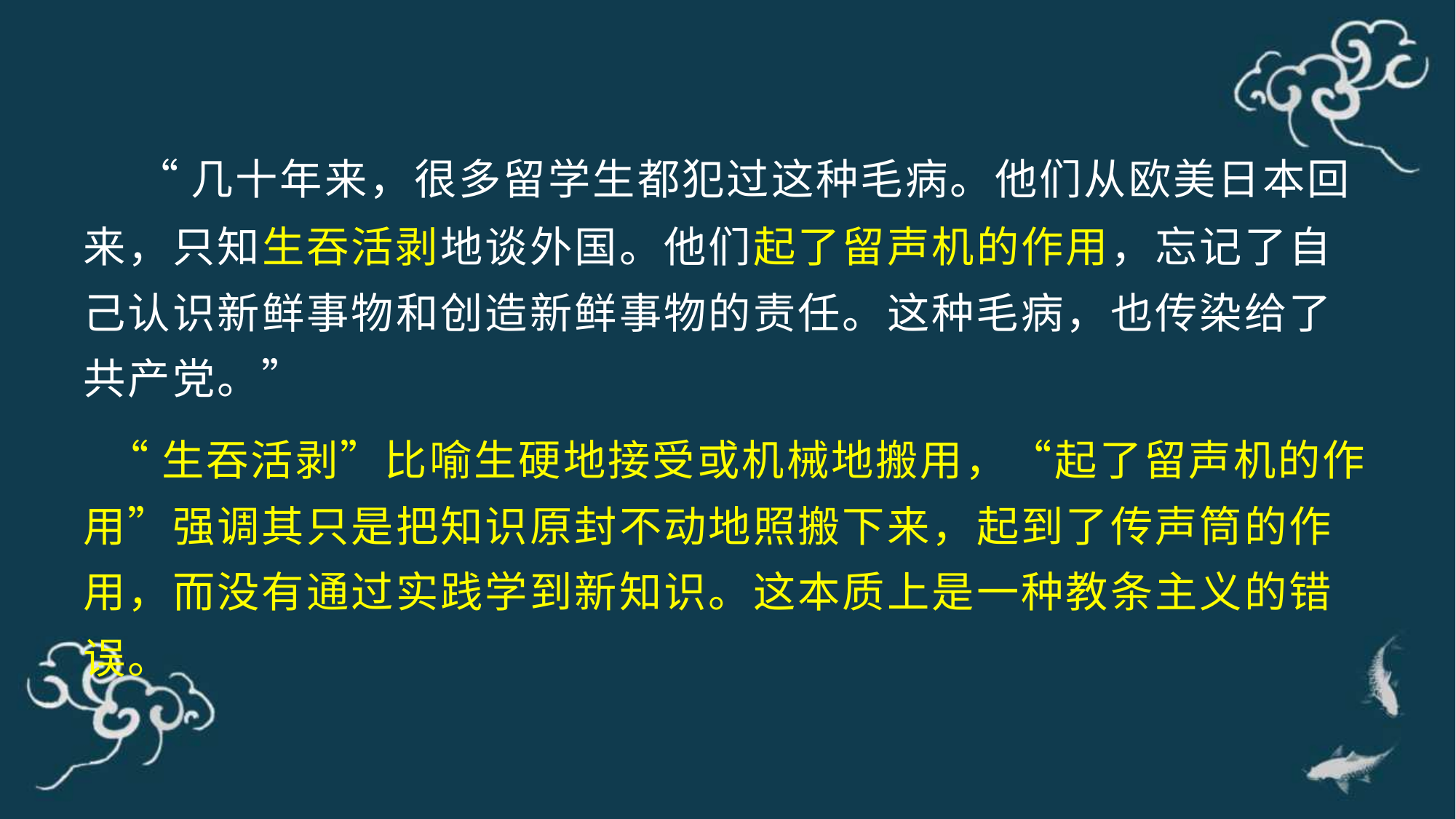

“几十年来，很多留学生都犯过这种毛病。他们从欧美日本回来，只知生吞活剥地谈外国。他们起了留声机的作用，忘记了自己认识新鲜事物和创造新鲜事物的责任。这种毛病，也传染给了共产党。”
  “生吞活剥”比喻生硬地接受或机械地搬用，“起了留声机的作用”强调其只是把知识原封不动地照搬下来，起到了传声筒的作用，而没有通过实践学到新知识。这本质上是一种教条主义的错误。